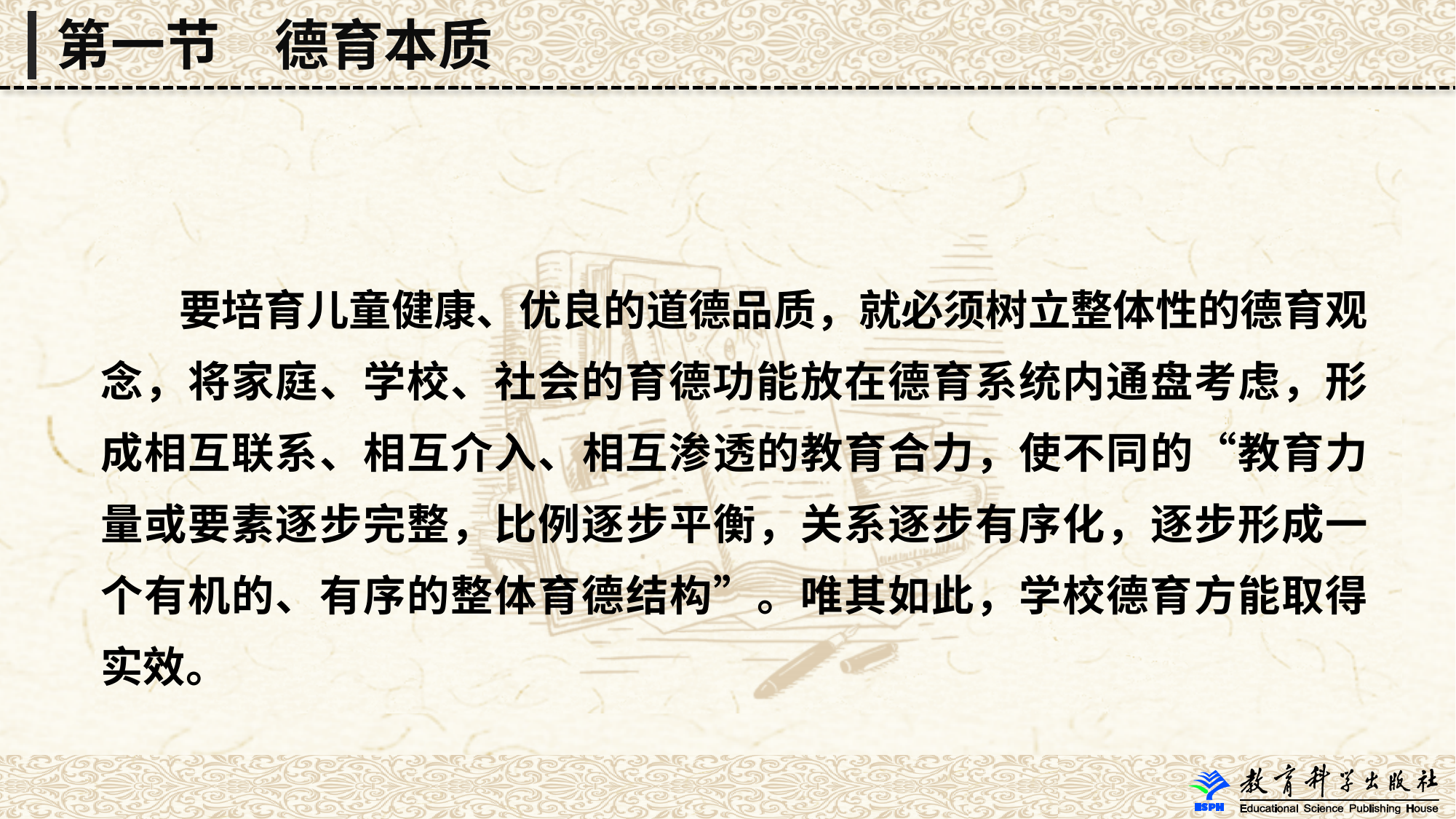

第一节　德育本质

       要培育儿童健康、优良的道德品质，就必须树立整体性的德育观念，将家庭、学校、社会的育德功能放在德育系统内通盘考虑，形成相互联系、相互介入、相互渗透的教育合力，使不同的“教育力量或要素逐步完整，比例逐步平衡，关系逐步有序化，逐步形成一个有机的、有序的整体育德结构”。唯其如此，学校德育方能取得实效。